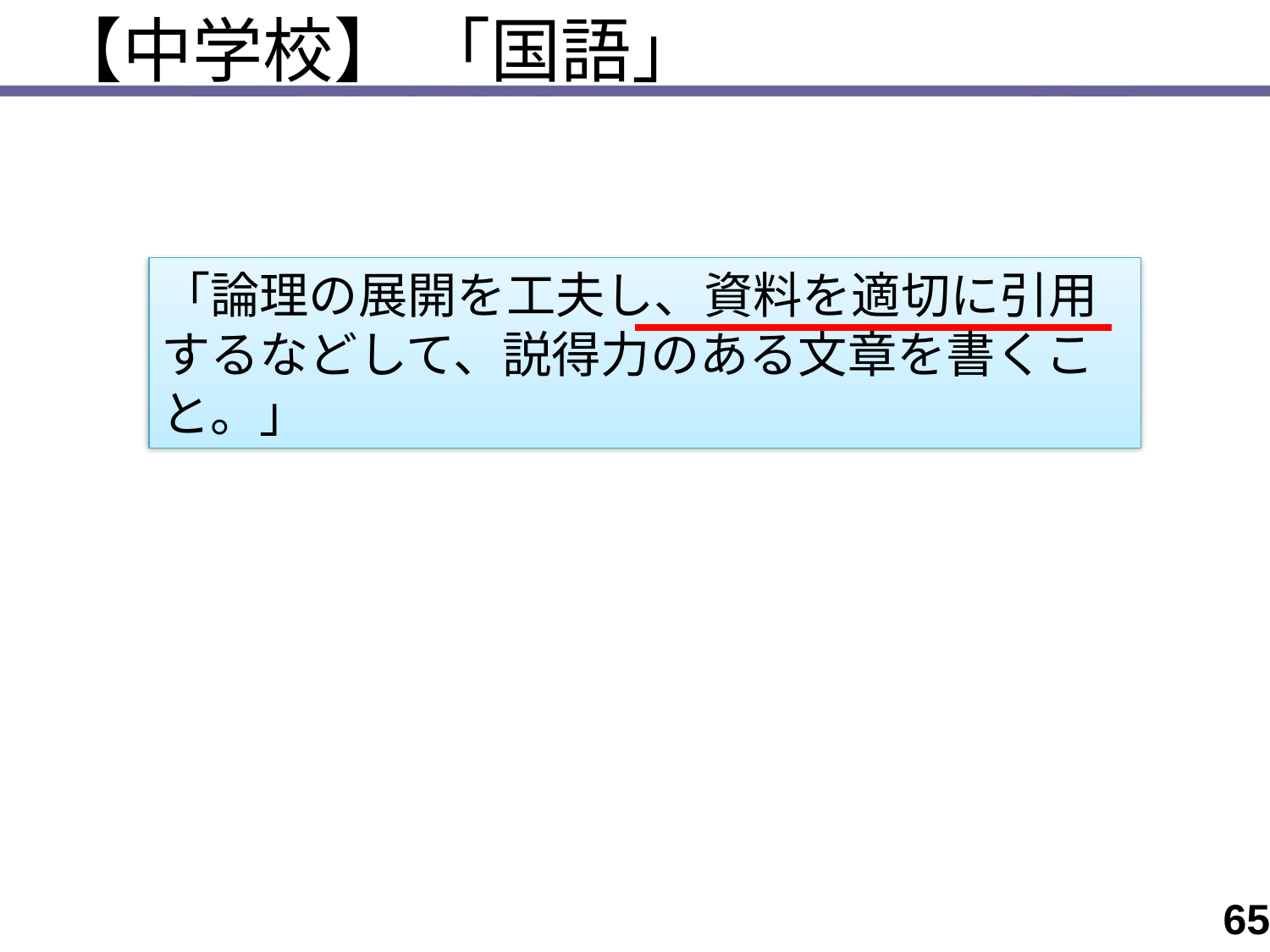

【中学校】 「国語」
「論理の展開を工夫し、資料を適切に引用するなどして、説得力のある文章を書くこと。」
65